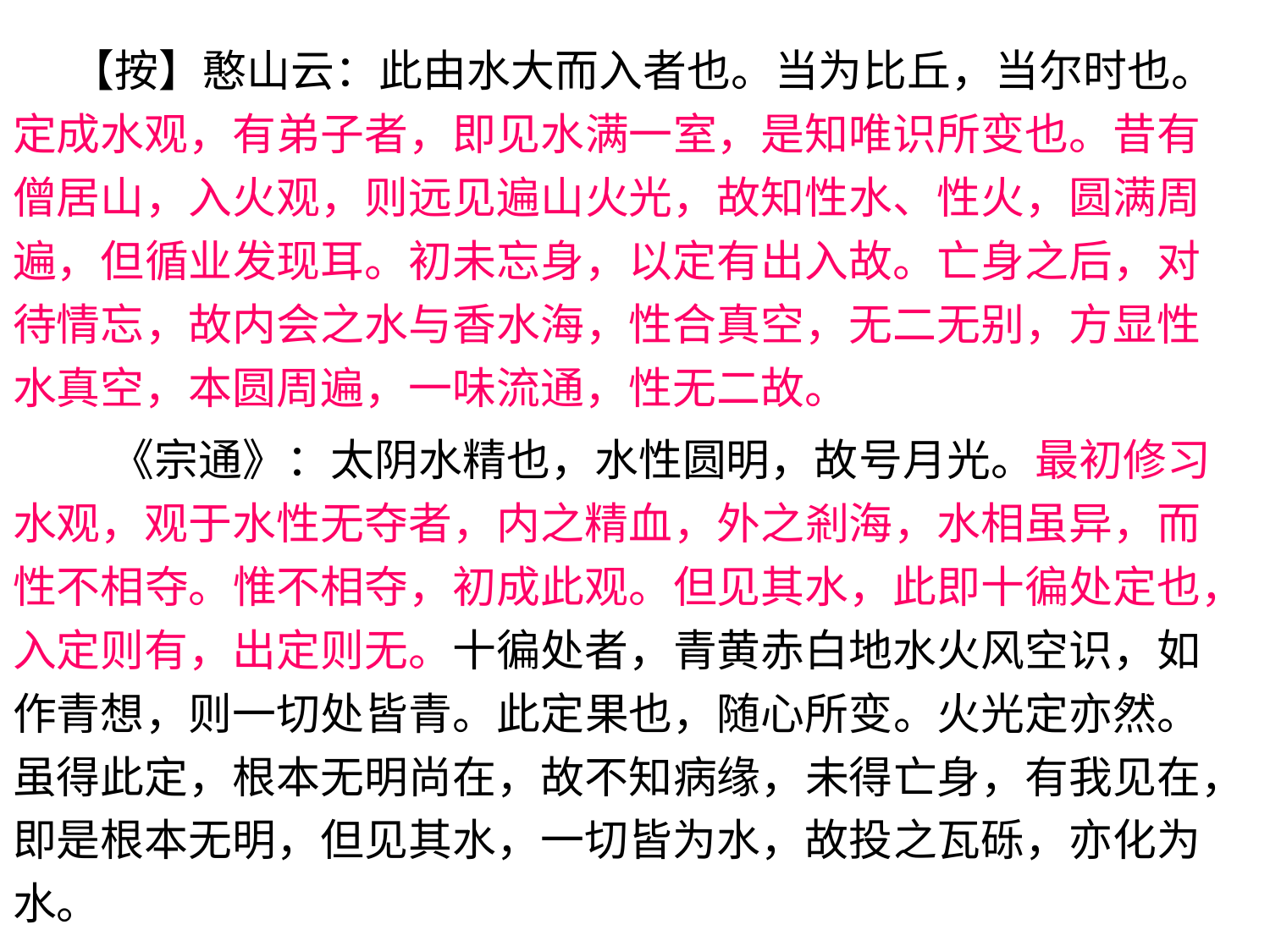

【按】憨山云：此由水大而入者也。当为比丘，当尔时也。定成水观，有弟子者，即见水满一室，是知唯识所变也。昔有僧居山，入火观，则远见遍山火光，故知性水、性火，圆满周遍，但循业发现耳。初未忘身，以定有出入故。亡身之后，对待情忘，故内会之水与香水海，性合真空，无二无别，方显性水真空，本圆周遍，一味流通，性无二故。
         《宗通》：太阴水精也，水性圆明，故号月光。最初修习水观，观于水性无夺者，内之精血，外之剎海，水相虽异，而性不相夺。惟不相夺，初成此观。但见其水，此即十徧处定也，入定则有，出定则无。十徧处者，青黄赤白地水火风空识，如作青想，则一切处皆青。此定果也，随心所变。火光定亦然。虽得此定，根本无明尚在，故不知病缘，未得亡身，有我见在，即是根本无明，但见其水，一切皆为水，故投之瓦砾，亦化为水。